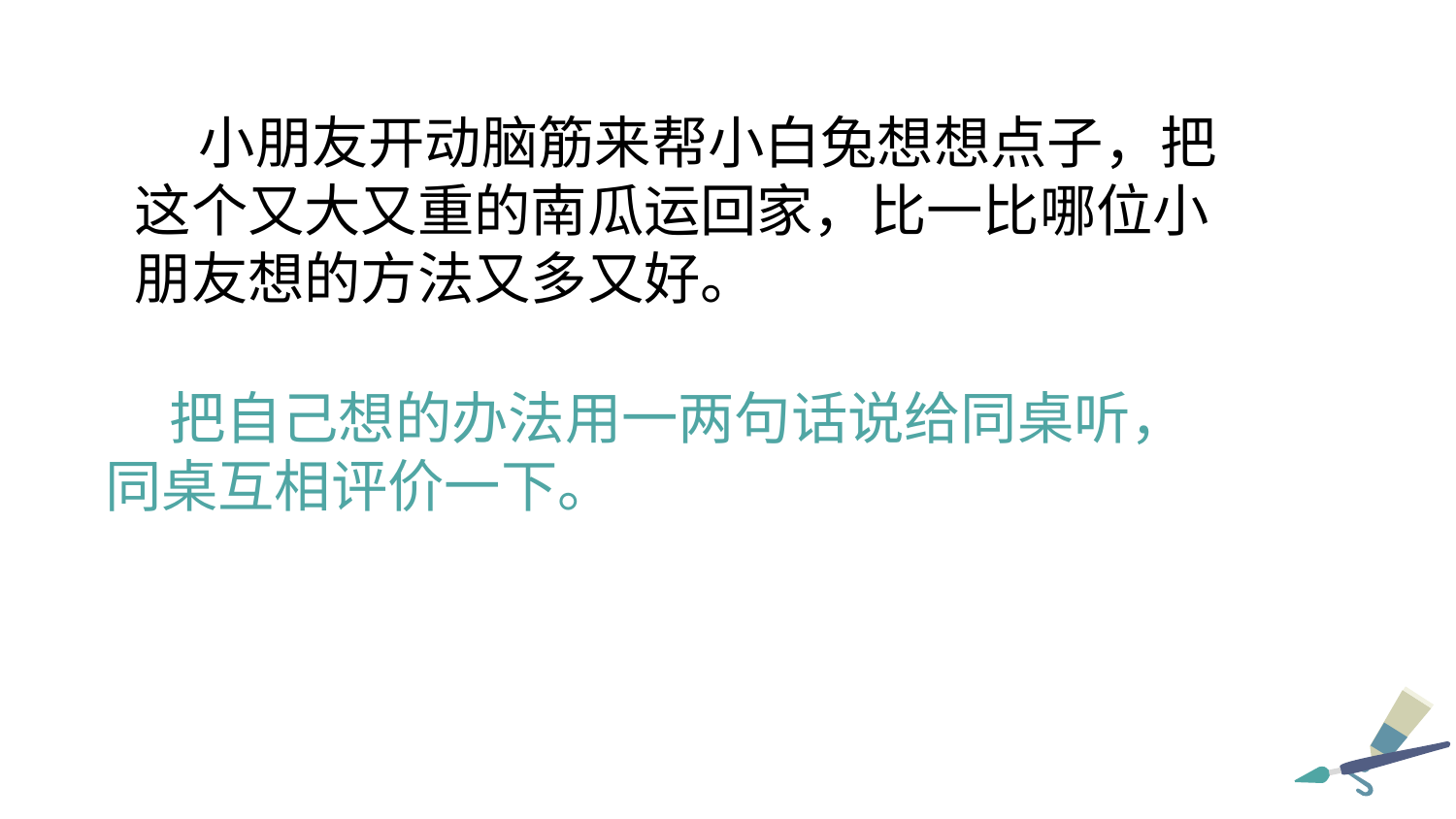

小朋友开动脑筋来帮小白兔想想点子，把这个又大又重的南瓜运回家，比一比哪位小朋友想的方法又多又好。
    把自己想的办法用一两句话说给同桌听，同桌互相评价一下。